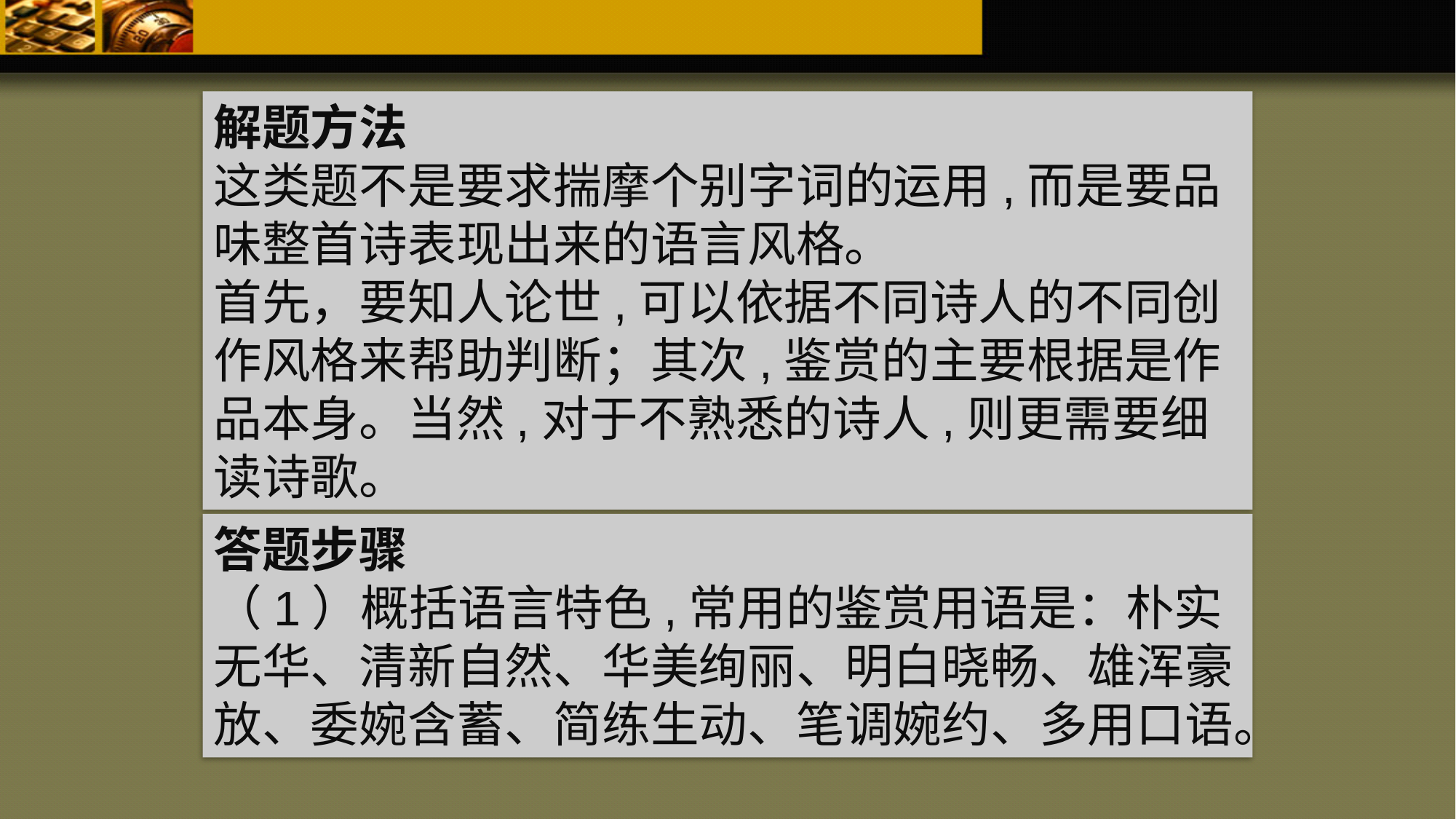

解题方法
这类题不是要求揣摩个别字词的运用,而是要品味整首诗表现出来的语言风格。
首先，要知人论世,可以依据不同诗人的不同创作风格来帮助判断；其次,鉴赏的主要根据是作品本身。当然,对于不熟悉的诗人,则更需要细读诗歌。
答题步骤
（1）概括语言特色,常用的鉴赏用语是：朴实无华、清新自然、华美绚丽、明白晓畅、雄浑豪放、委婉含蓄、简练生动、笔调婉约、多用口语。